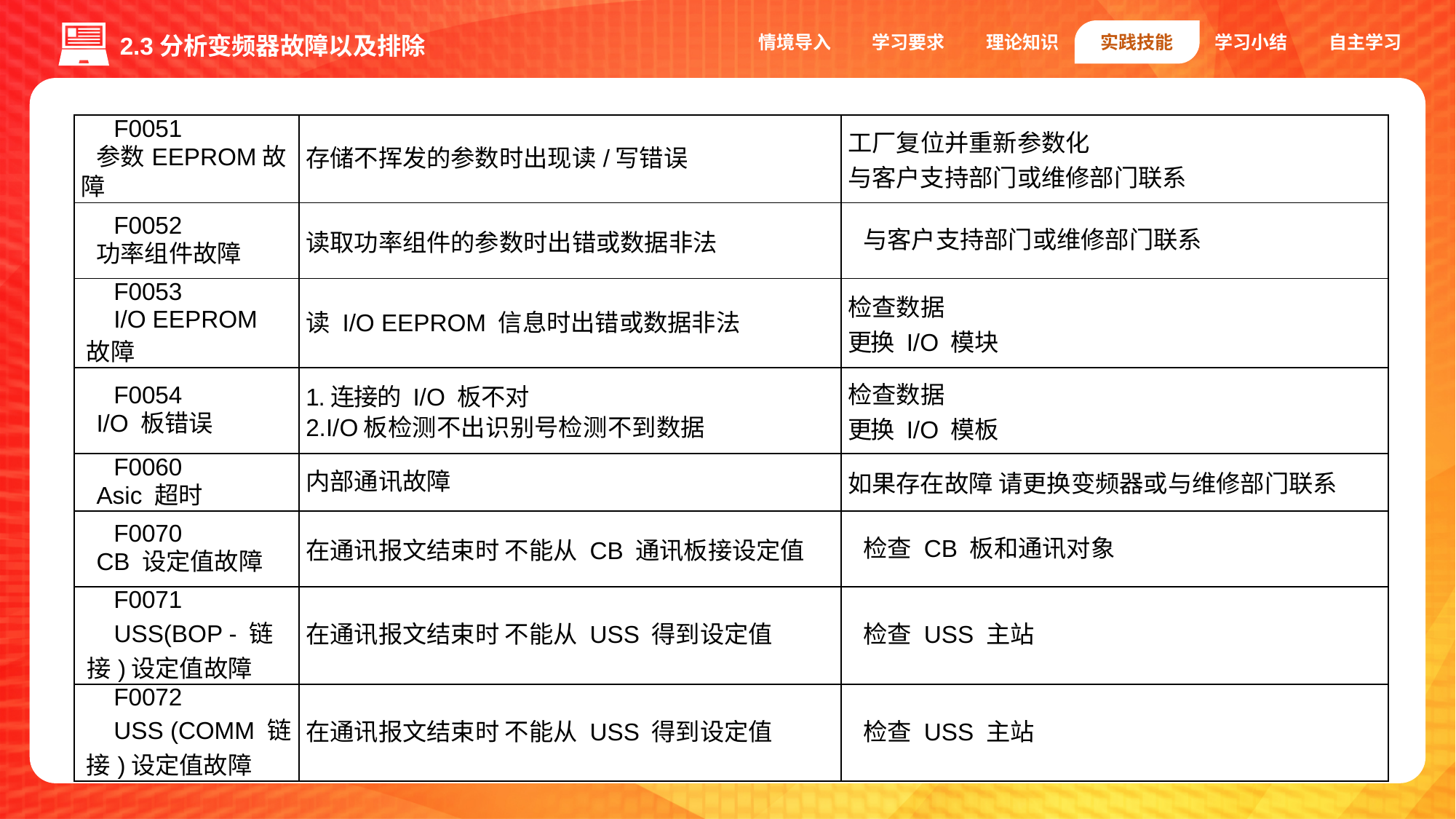

情境导入
学习要求
理论知识
实践技能
学习小结
自主学习

2.3分析变频器故障以及排除
| F0051 参数EEPROM故障 | 存储不挥发的参数时出现读/写错误 | 工厂复位并重新参数化 与客户支持部门或维修部门联系 |
| --- | --- | --- |
| F0052 功率组件故障 | 读取功率组件的参数时出错或数据非法 | 与客户支持部门或维修部门联系 |
| F0053 I/O EEPROM 故障 | 读 I/O EEPROM 信息时出错或数据非法 | 检查数据 更换 I/O 模块 |
| F0054 I/O 板错误 | 1.连接的 I/O 板不对 2.I/O板检测不出识别号检测不到数据 | 检查数据 更换 I/O 模板 |
| F0060 Asic 超时 | 内部通讯故障 | 如果存在故障 请更换变频器或与维修部门联系 |
| F0070 CB 设定值故障 | 在通讯报文结束时 不能从 CB 通讯板接设定值 | 检查 CB 板和通讯对象 |
| F0071 USS(BOP - 链接)设定值故障 | 在通讯报文结束时 不能从 USS 得到设定值 | 检查 USS 主站 |
| F0072 USS (COMM 链接)设定值故障 | 在通讯报文结束时 不能从 USS 得到设定值 | 检查 USS 主站 |